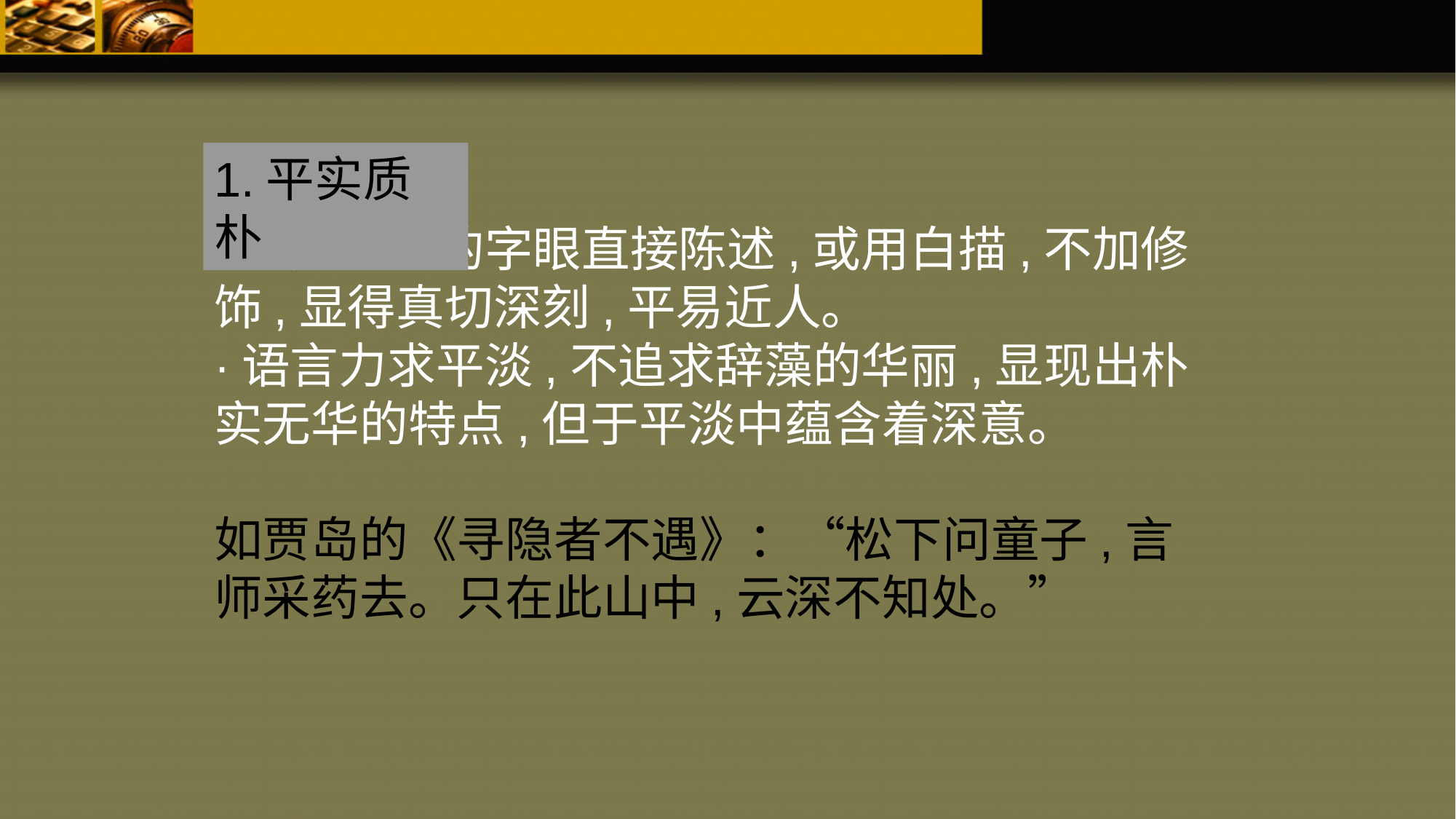

1.平实质朴
·选用确切的字眼直接陈述,或用白描,不加修饰,显得真切深刻,平易近人。
·语言力求平淡,不追求辞藻的华丽,显现出朴实无华的特点,但于平淡中蕴含着深意。

如贾岛的《寻隐者不遇》：“松下问童子,言师采药去。只在此山中,云深不知处。”